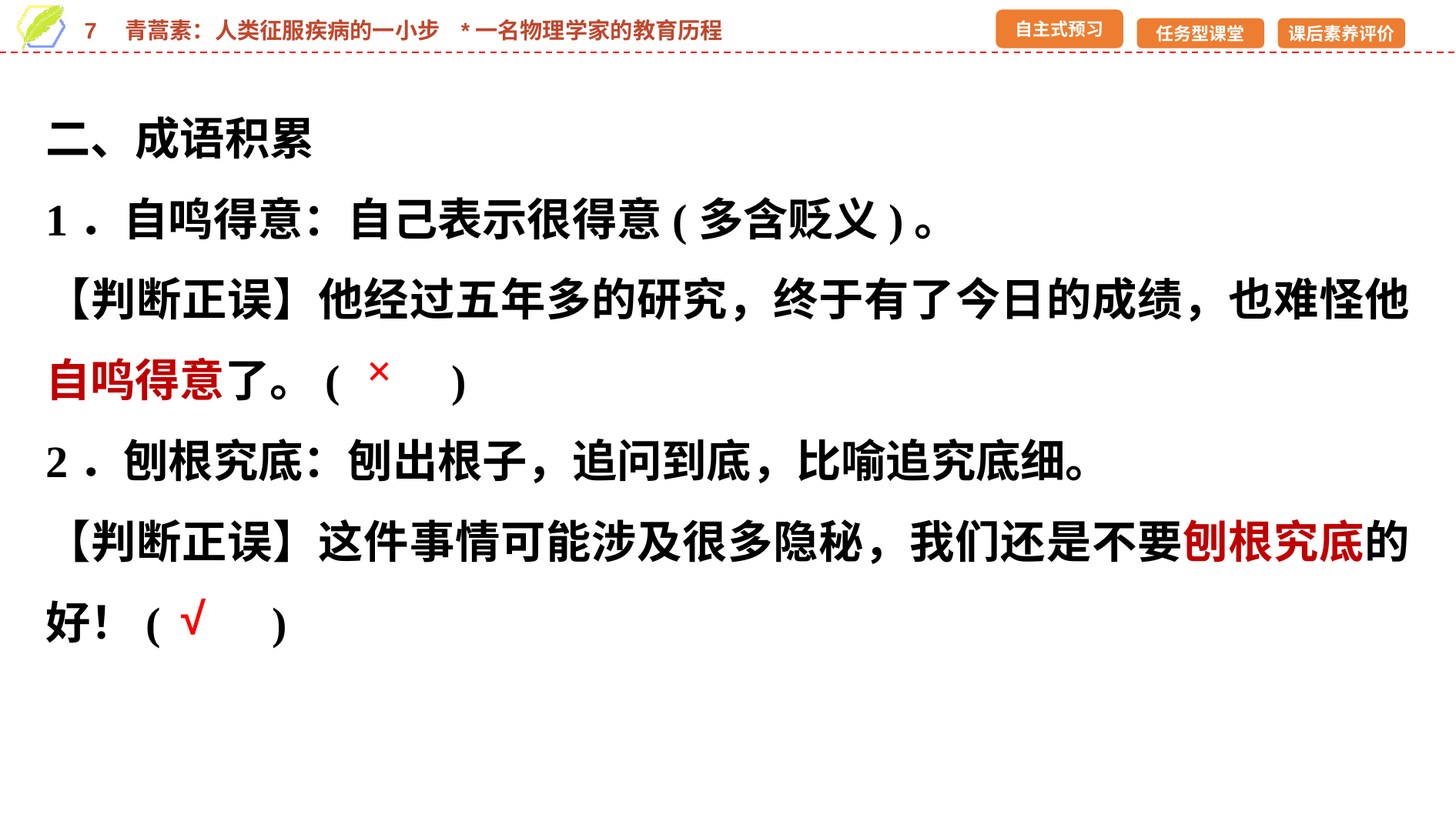

二、成语积累
1．自鸣得意：自己表示很得意(多含贬义)。
【判断正误】他经过五年多的研究，终于有了今日的成绩，也难怪他自鸣得意了。(　　)
2．刨根究底：刨出根子，追问到底，比喻追究底细。
【判断正误】这件事情可能涉及很多隐秘，我们还是不要刨根究底的好！(　　)
×
√